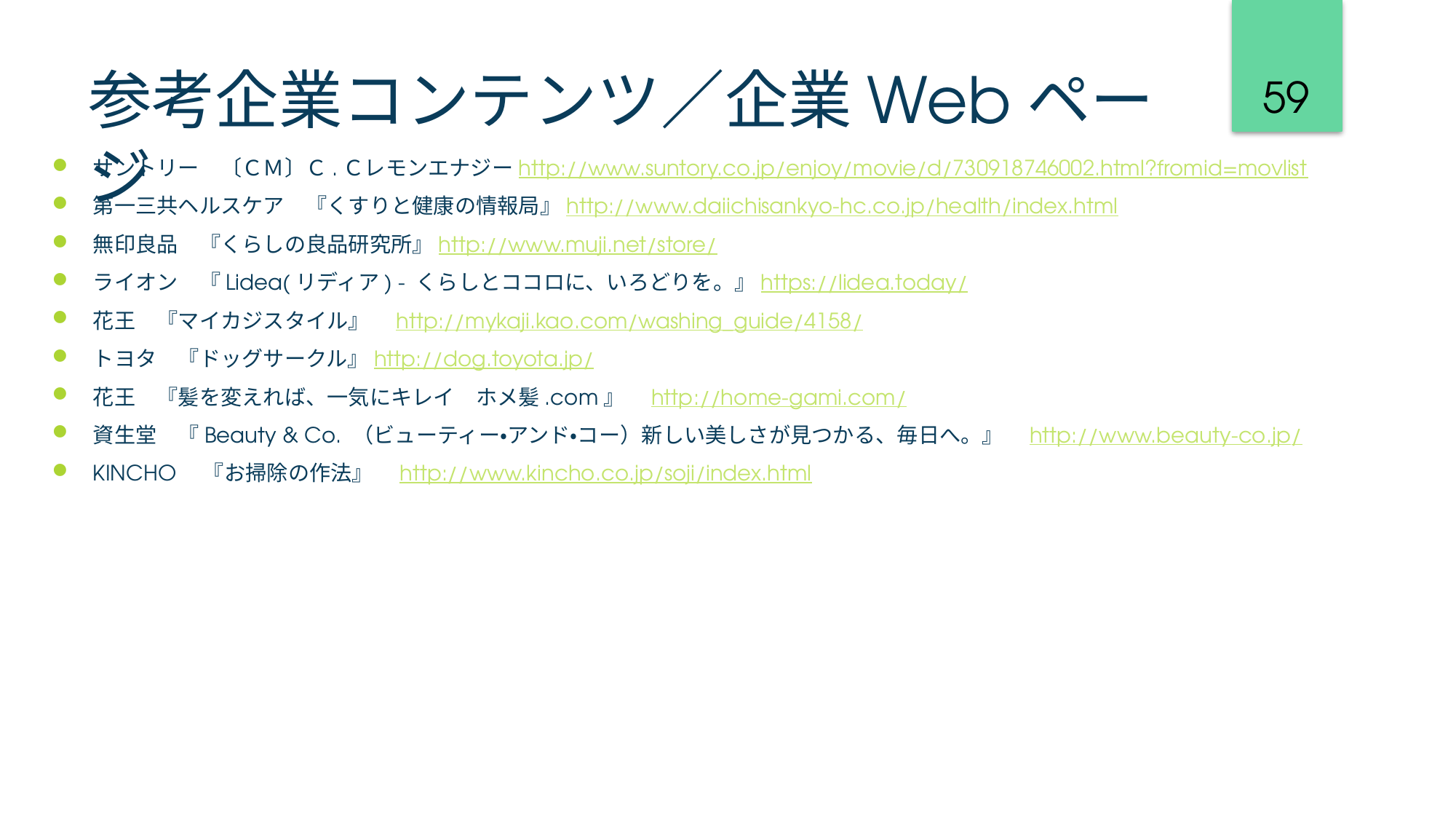

59
# 参考企業コンテンツ／企業Webページ
サントリー　〔ＣＭ〕Ｃ.Ｃレモンエナジーhttp://www.suntory.co.jp/enjoy/movie/d/730918746002.html?fromid=movlist
第一三共ヘルスケア　『くすりと健康の情報局』http://www.daiichisankyo-hc.co.jp/health/index.html
無印良品　『くらしの良品研究所』http://www.muji.net/store/
ライオン　『Lidea(リディア) - くらしとココロに、いろどりを。』https://lidea.today/
花王　『マイカジスタイル』　http://mykaji.kao.com/washing_guide/4158/
トヨタ　『ドッグサークル』http://dog.toyota.jp/
花王　『髪を変えれば、一気にキレイ　ホメ髪.com』　http://home-gami.com/
資生堂　『Beauty & Co. （ビューティー・アンド・コー）新しい美しさが見つかる、毎日へ。』　http://www.beauty-co.jp/
KINCHO　『お掃除の作法』　http://www.kincho.co.jp/soji/index.html